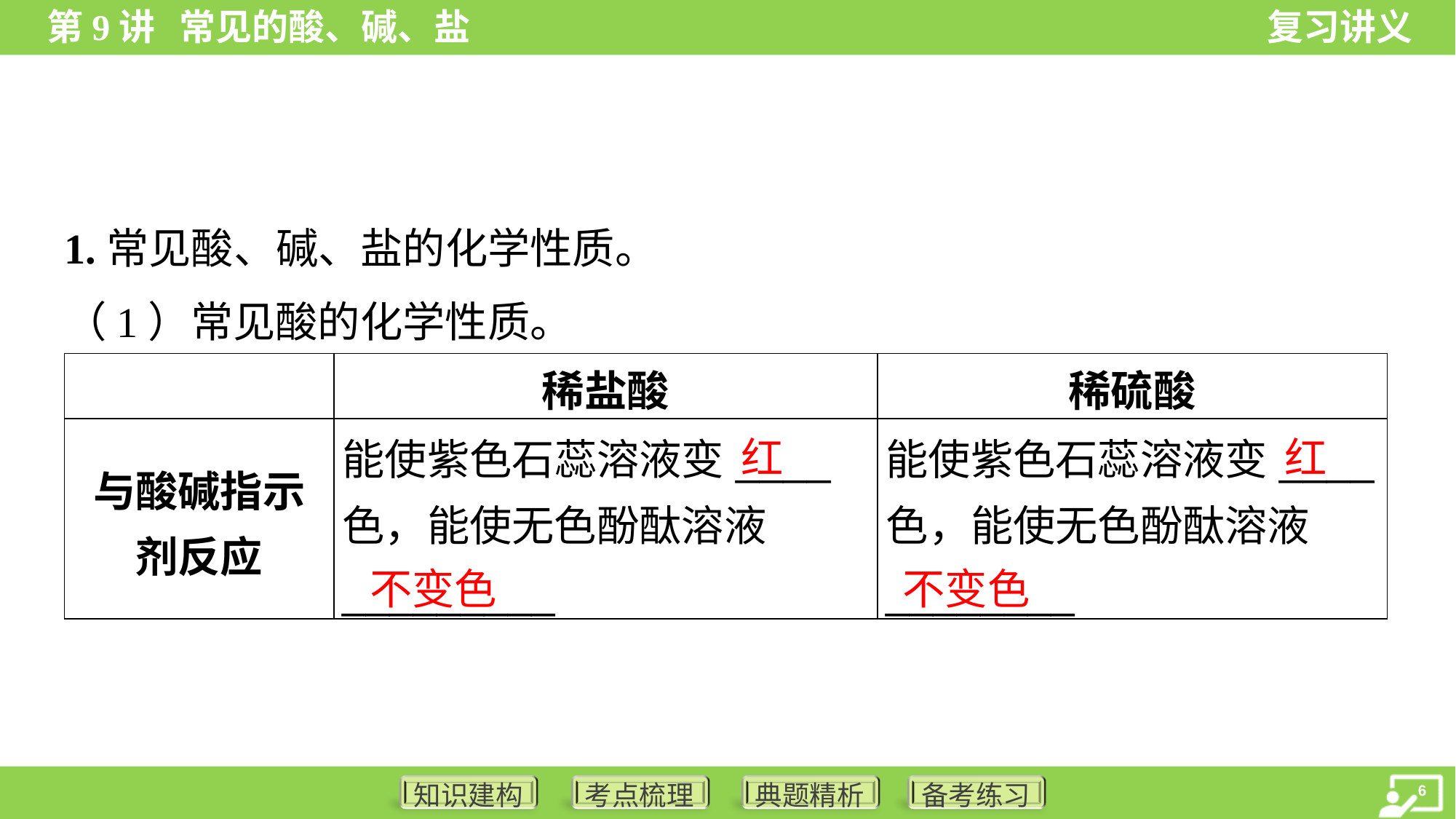

1.常见酸、碱、盐的化学性质。
（1）常见酸的化学性质。
|  | 稀盐酸 | 稀硫酸 |
| --- | --- | --- |
| 与酸碱指示 剂反应 | 能使紫色石蕊溶液变\_\_\_\_ 色，能使无色酚酞溶液 \_\_\_\_\_\_\_\_\_ | 能使紫色石蕊溶液变\_\_\_\_ 色，能使无色酚酞溶液 \_\_\_\_\_\_\_\_ |
红
红
不变色
不变色